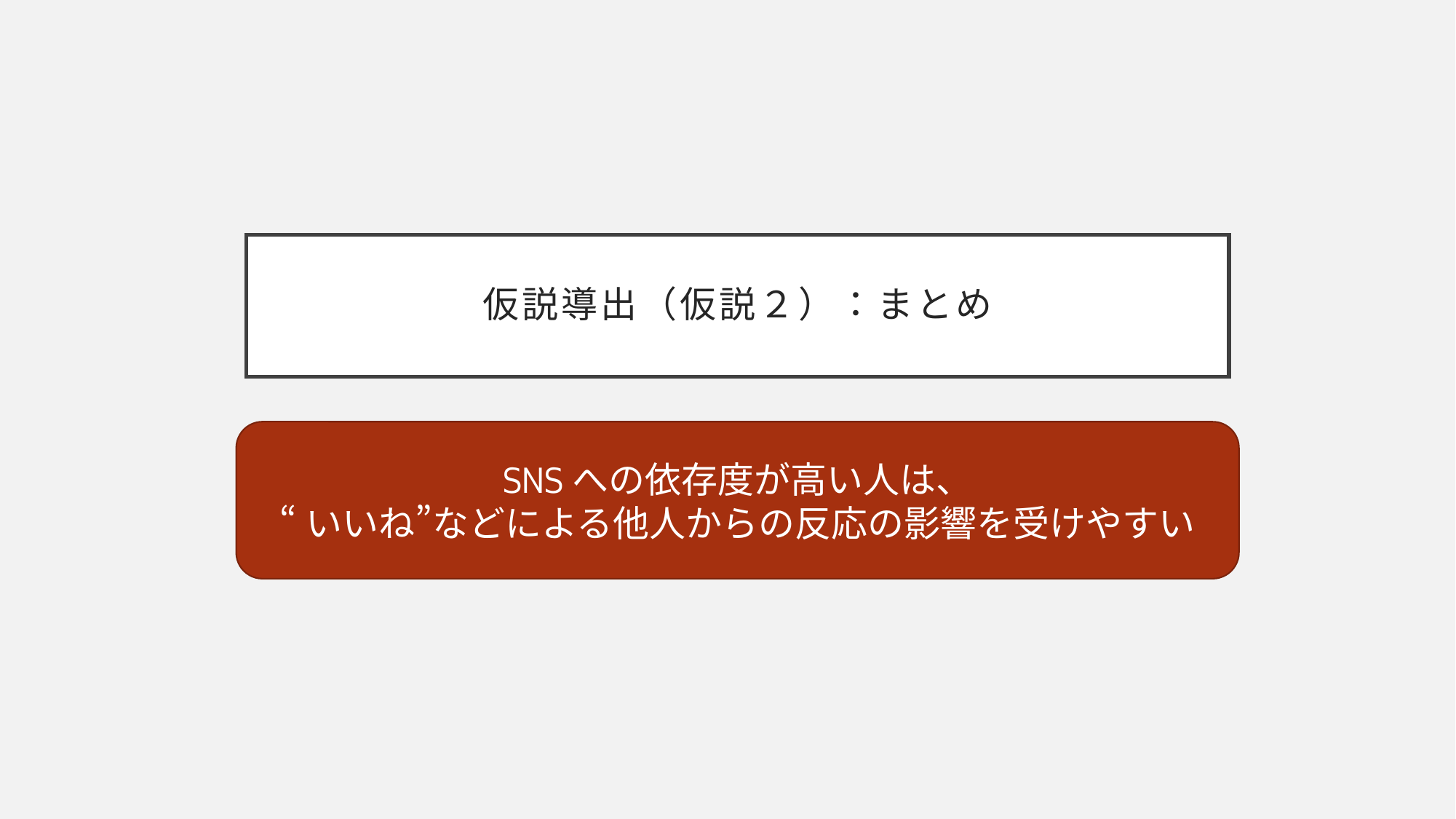

# 仮説導出（仮説２）：まとめ
SNSへの依存度が高い人は、
“いいね”などによる他人からの反応の影響を受けやすい